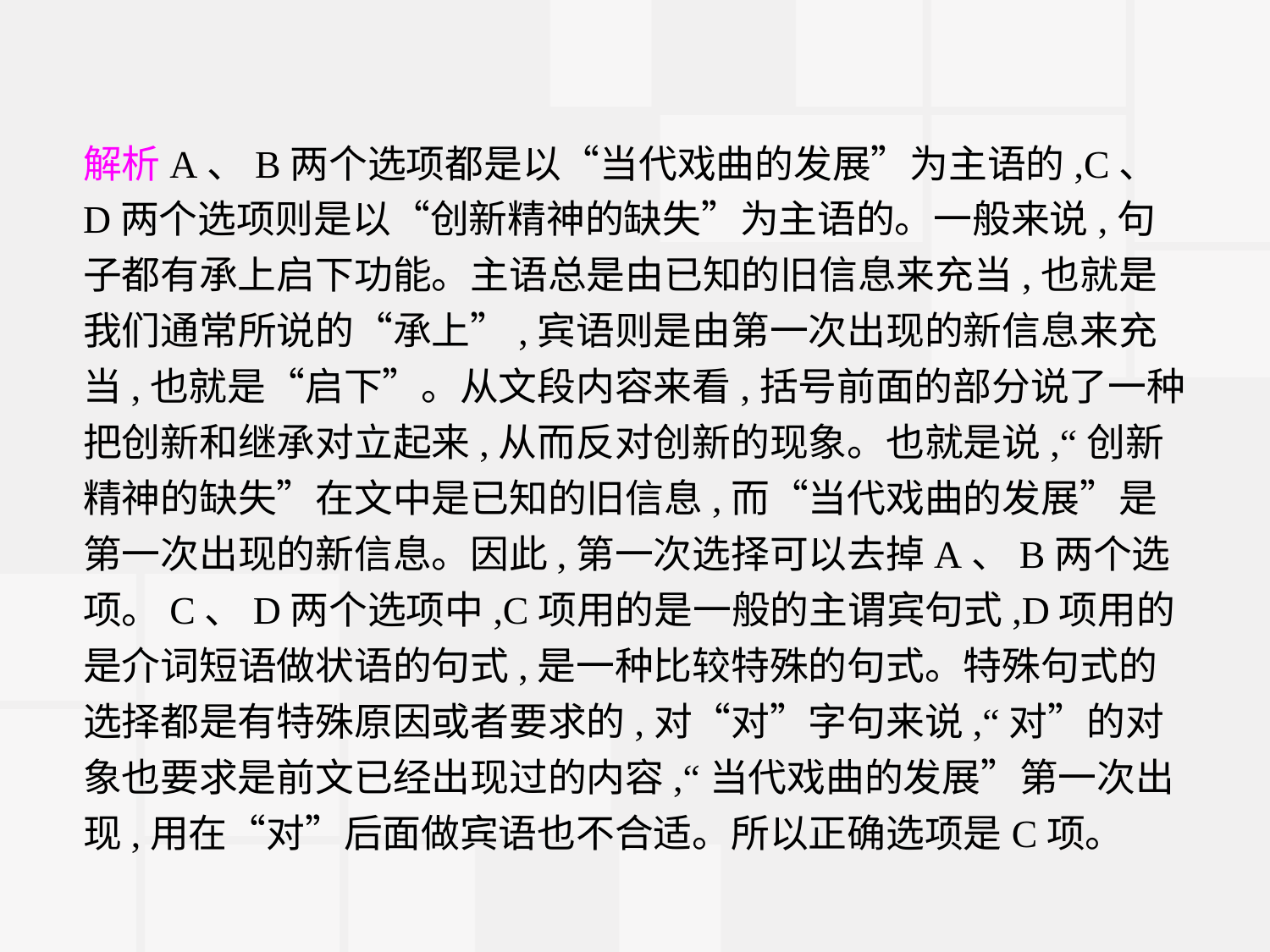

解析A、B两个选项都是以“当代戏曲的发展”为主语的,C、D两个选项则是以“创新精神的缺失”为主语的。一般来说,句子都有承上启下功能。主语总是由已知的旧信息来充当,也就是我们通常所说的“承上”,宾语则是由第一次出现的新信息来充当,也就是“启下”。从文段内容来看,括号前面的部分说了一种把创新和继承对立起来,从而反对创新的现象。也就是说,“创新精神的缺失”在文中是已知的旧信息,而“当代戏曲的发展”是第一次出现的新信息。因此,第一次选择可以去掉A、B两个选项。C、D两个选项中,C项用的是一般的主谓宾句式,D项用的是介词短语做状语的句式,是一种比较特殊的句式。特殊句式的选择都是有特殊原因或者要求的,对“对”字句来说,“对”的对象也要求是前文已经出现过的内容,“当代戏曲的发展”第一次出现,用在“对”后面做宾语也不合适。所以正确选项是C项。